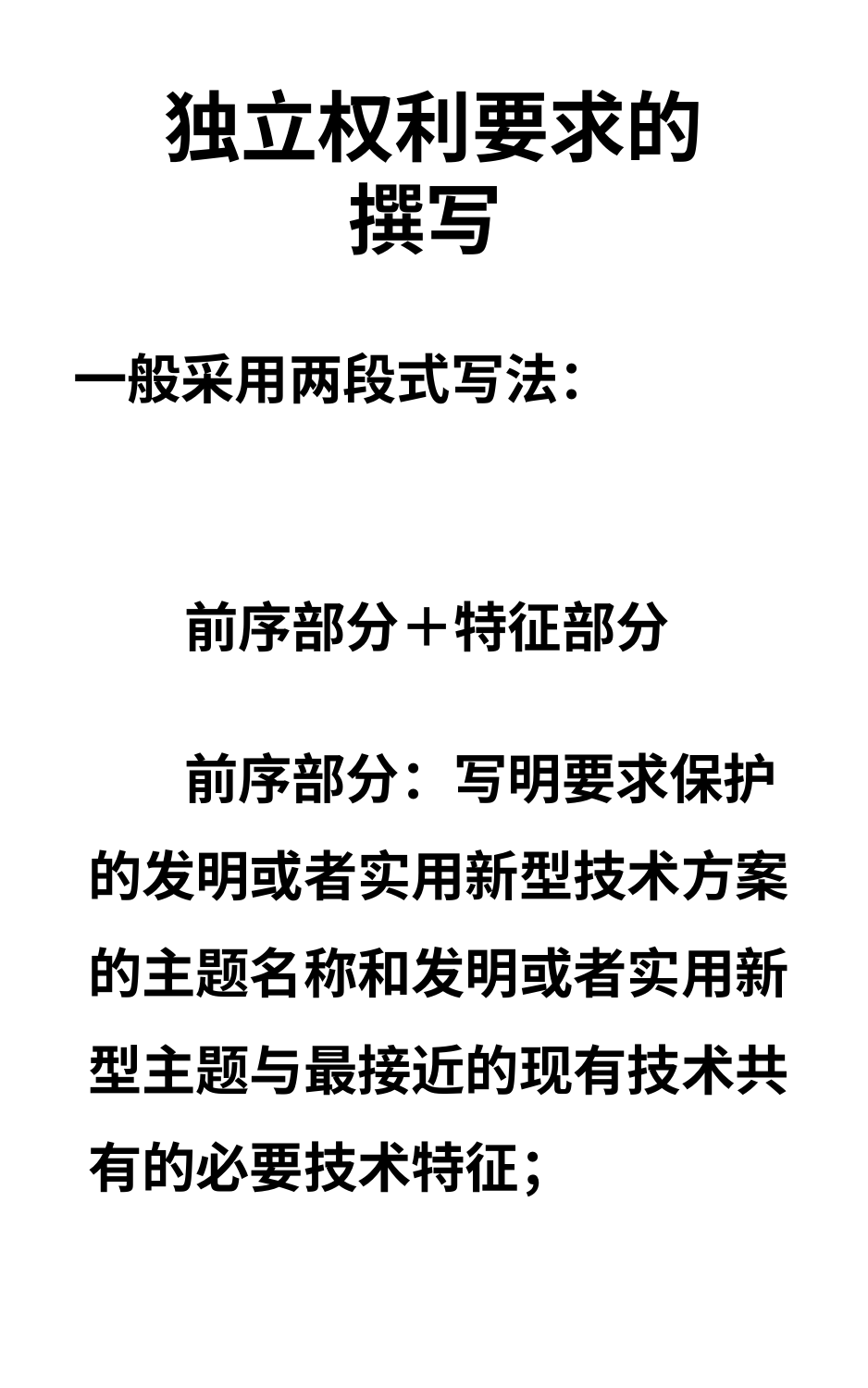

# 独立权利要求的 撰写
一般采用两段式写法：
        前序部分＋特征部分
        前序部分：写明要求保护的发明或者实用新型技术方案的主题名称和发明或者实用新型主题与最接近的现有技术共有的必要技术特征；